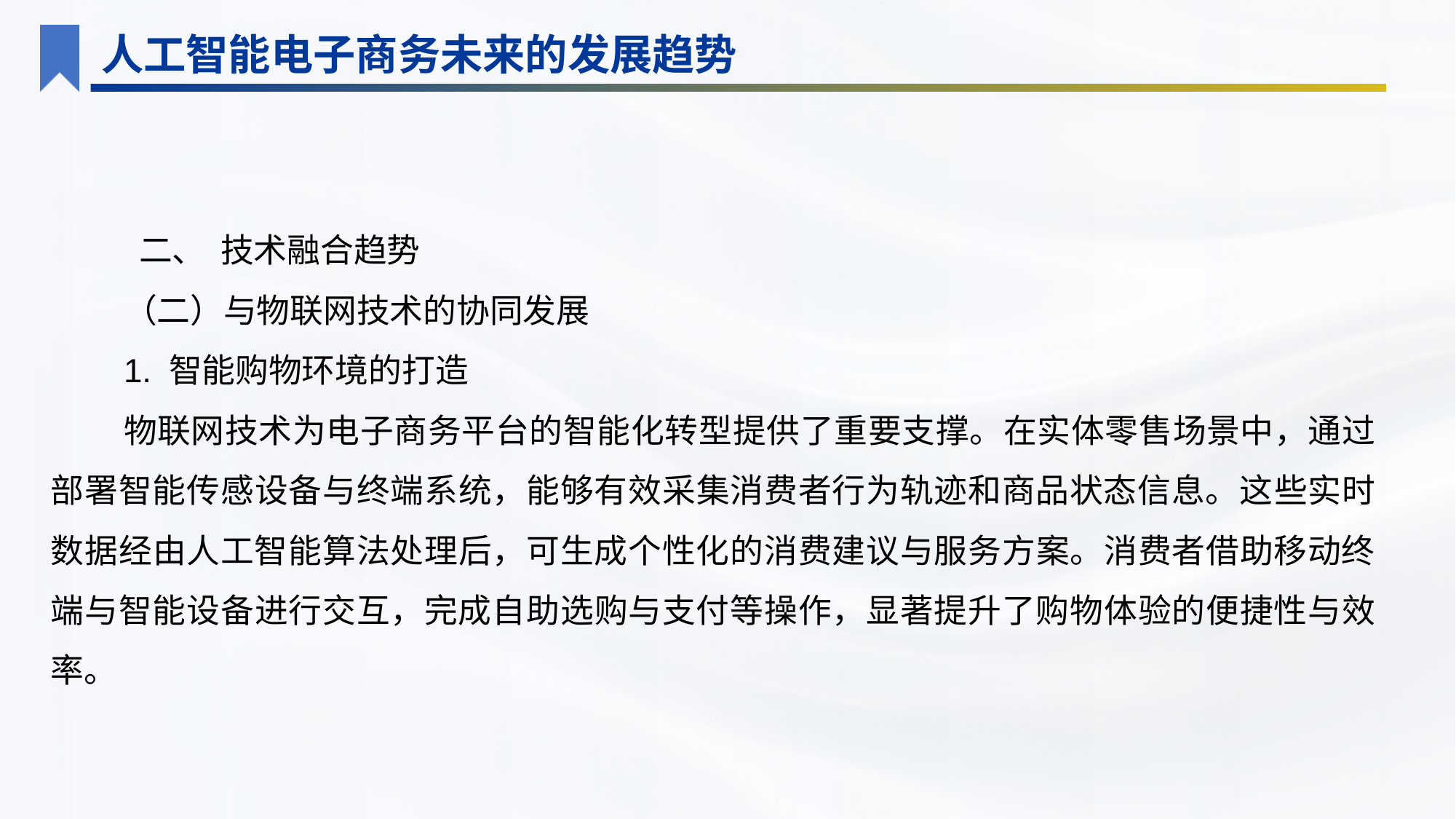

人工智能电子商务未来的发展趋势
 二、  技术融合趋势
（二）与物联网技术的协同发展
1. 智能购物环境的打造
物联网技术为电子商务平台的智能化转型提供了重要支撑。在实体零售场景中，通过部署智能传感设备与终端系统，能够有效采集消费者行为轨迹和商品状态信息。这些实时数据经由人工智能算法处理后，可生成个性化的消费建议与服务方案。消费者借助移动终端与智能设备进行交互，完成自助选购与支付等操作，显著提升了购物体验的便捷性与效率。